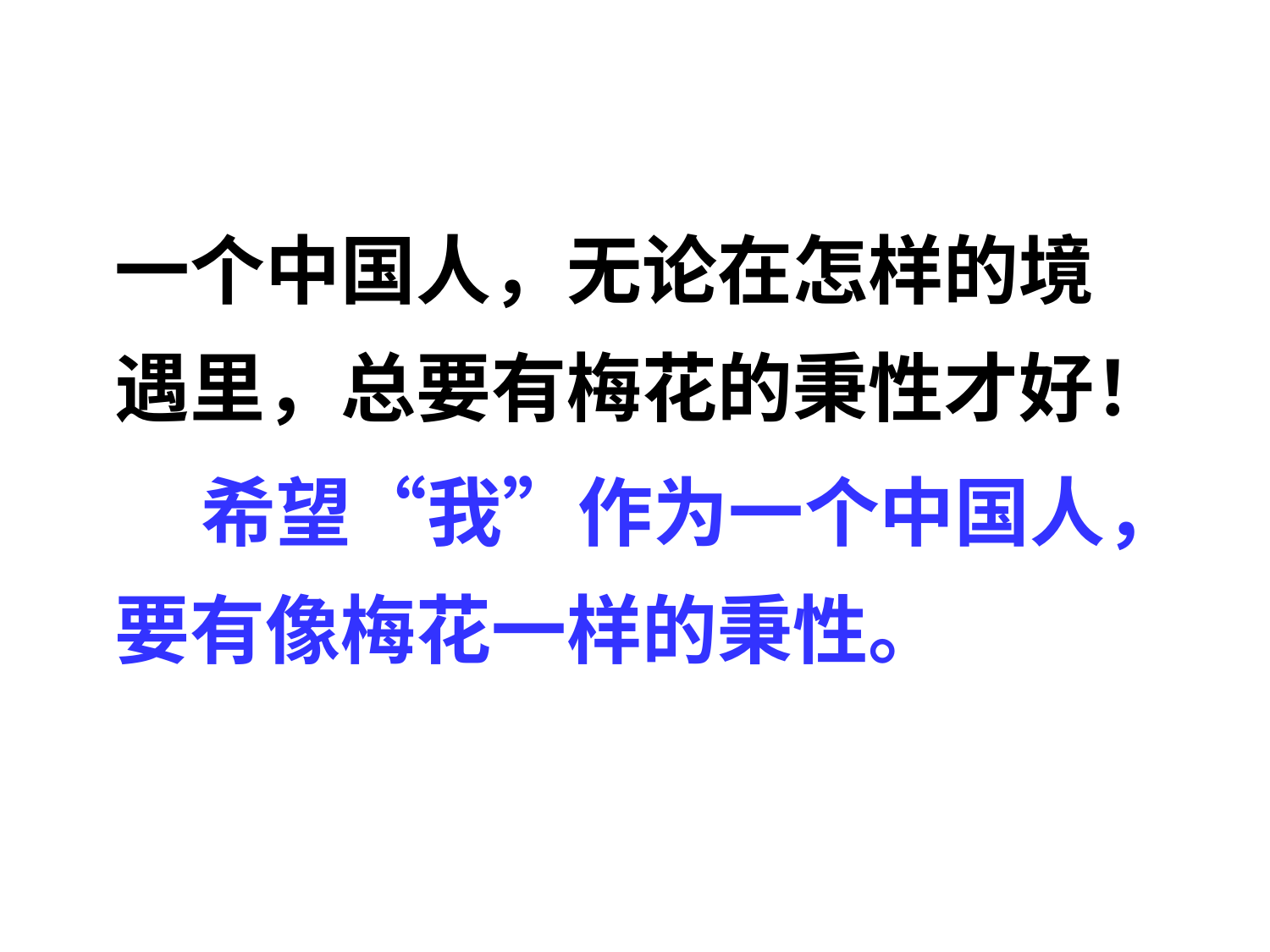

一个中国人，无论在怎样的境遇里，总要有梅花的秉性才好！
    希望“我”作为一个中国人，要有像梅花一样的秉性。